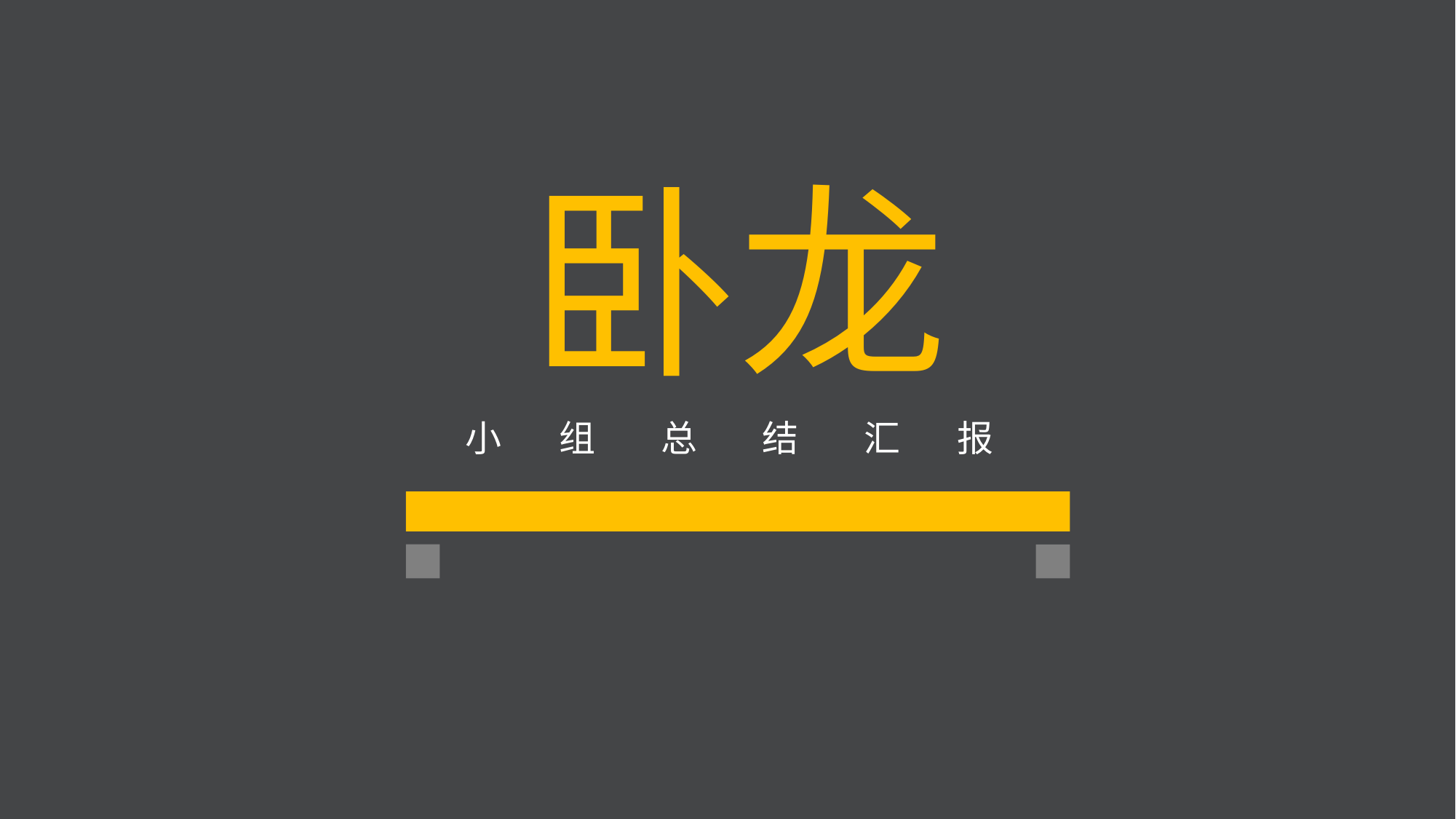

卧龙
小       组        总        结        汇       报